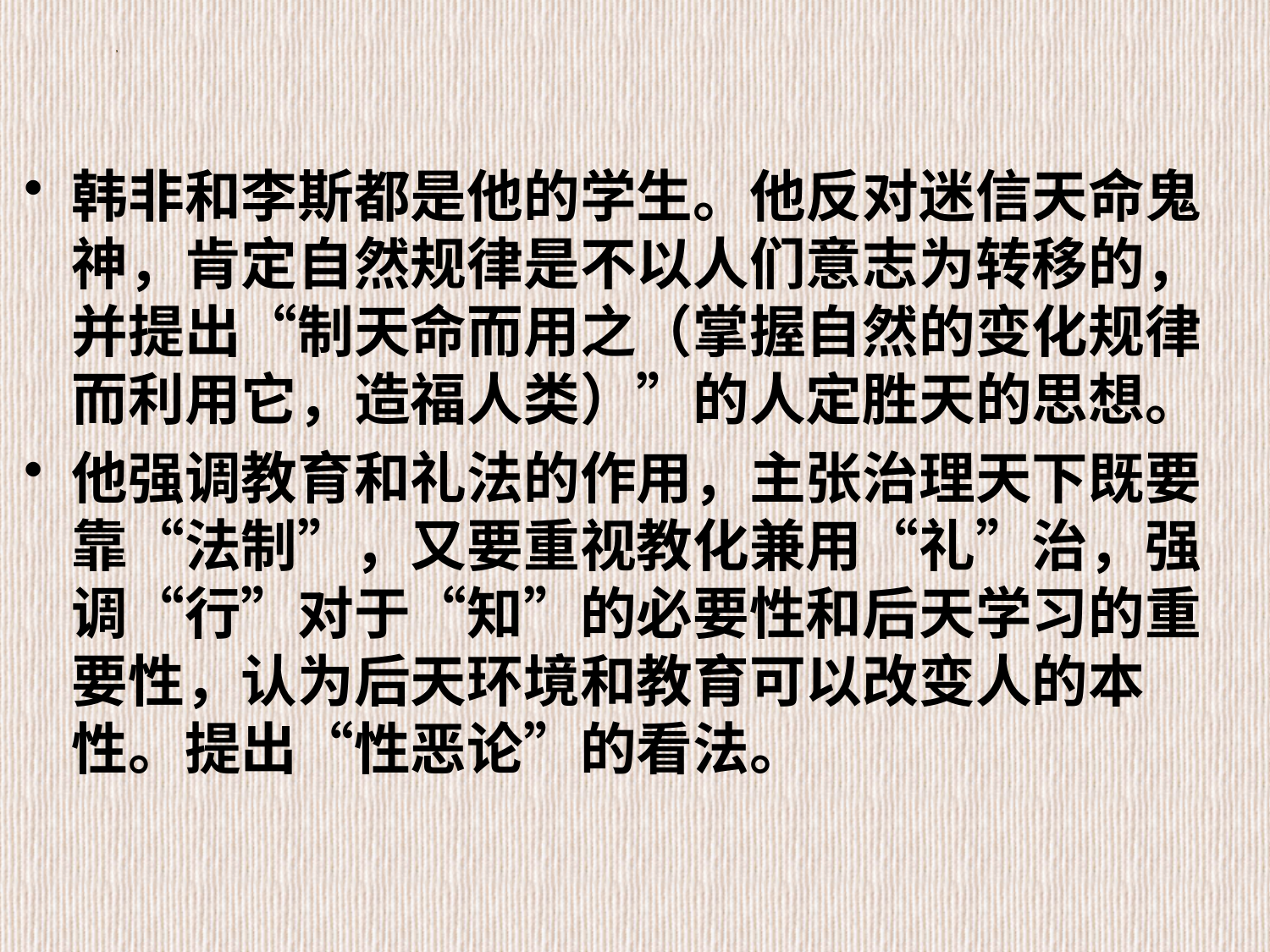

韩非和李斯都是他的学生。他反对迷信天命鬼神，肯定自然规律是不以人们意志为转移的，并提出“制天命而用之（掌握自然的变化规律而利用它，造福人类）”的人定胜天的思想。
他强调教育和礼法的作用，主张治理天下既要靠“法制”，又要重视教化兼用“礼”治，强调“行”对于“知”的必要性和后天学习的重要性，认为后天环境和教育可以改变人的本性。提出“性恶论”的看法。